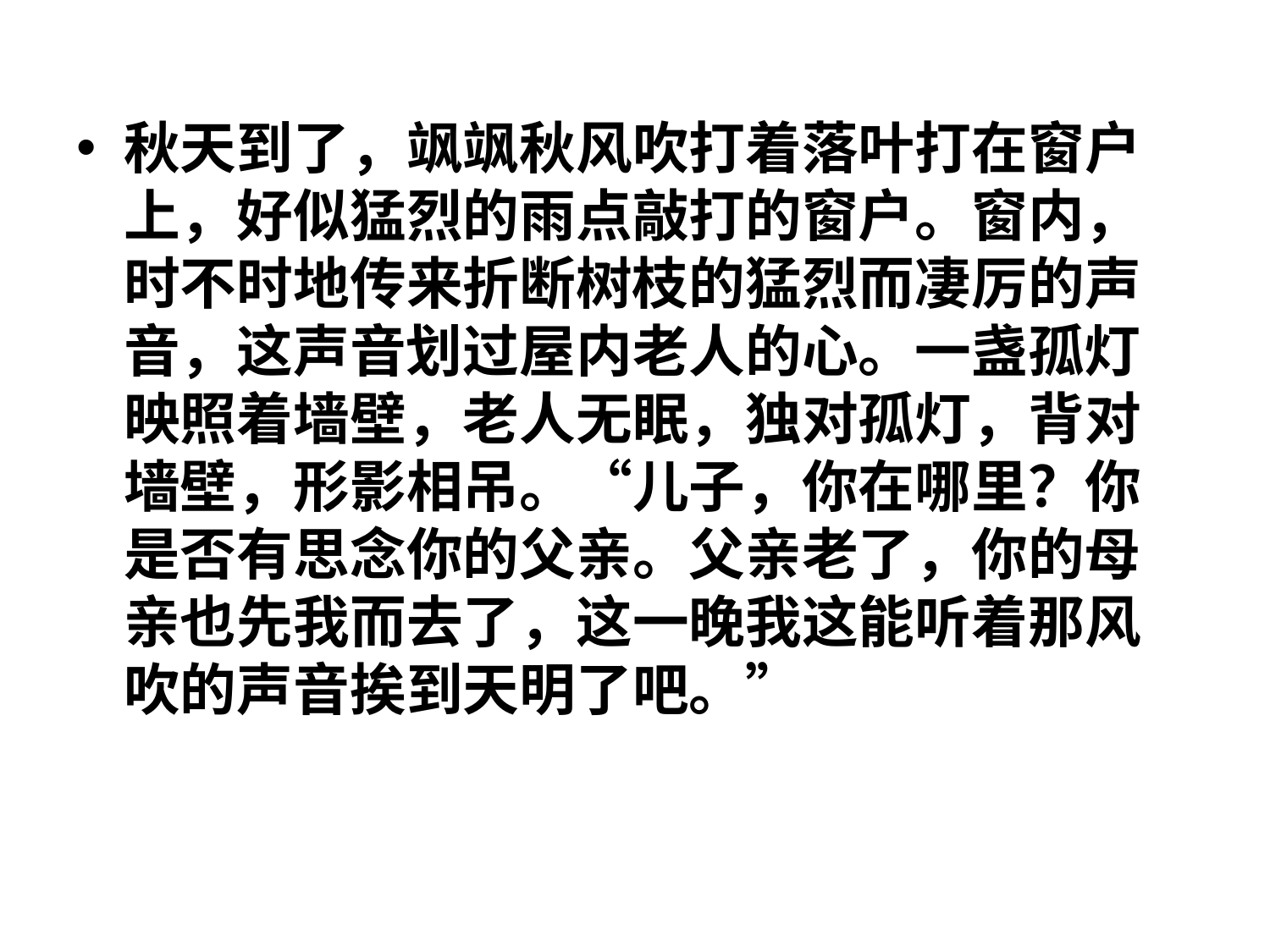

#
秋天到了，飒飒秋风吹打着落叶打在窗户上，好似猛烈的雨点敲打的窗户。窗内，时不时地传来折断树枝的猛烈而凄厉的声音，这声音划过屋内老人的心。一盏孤灯映照着墙壁，老人无眠，独对孤灯，背对墙壁，形影相吊。“儿子，你在哪里？你是否有思念你的父亲。父亲老了，你的母亲也先我而去了，这一晚我这能听着那风吹的声音挨到天明了吧。”